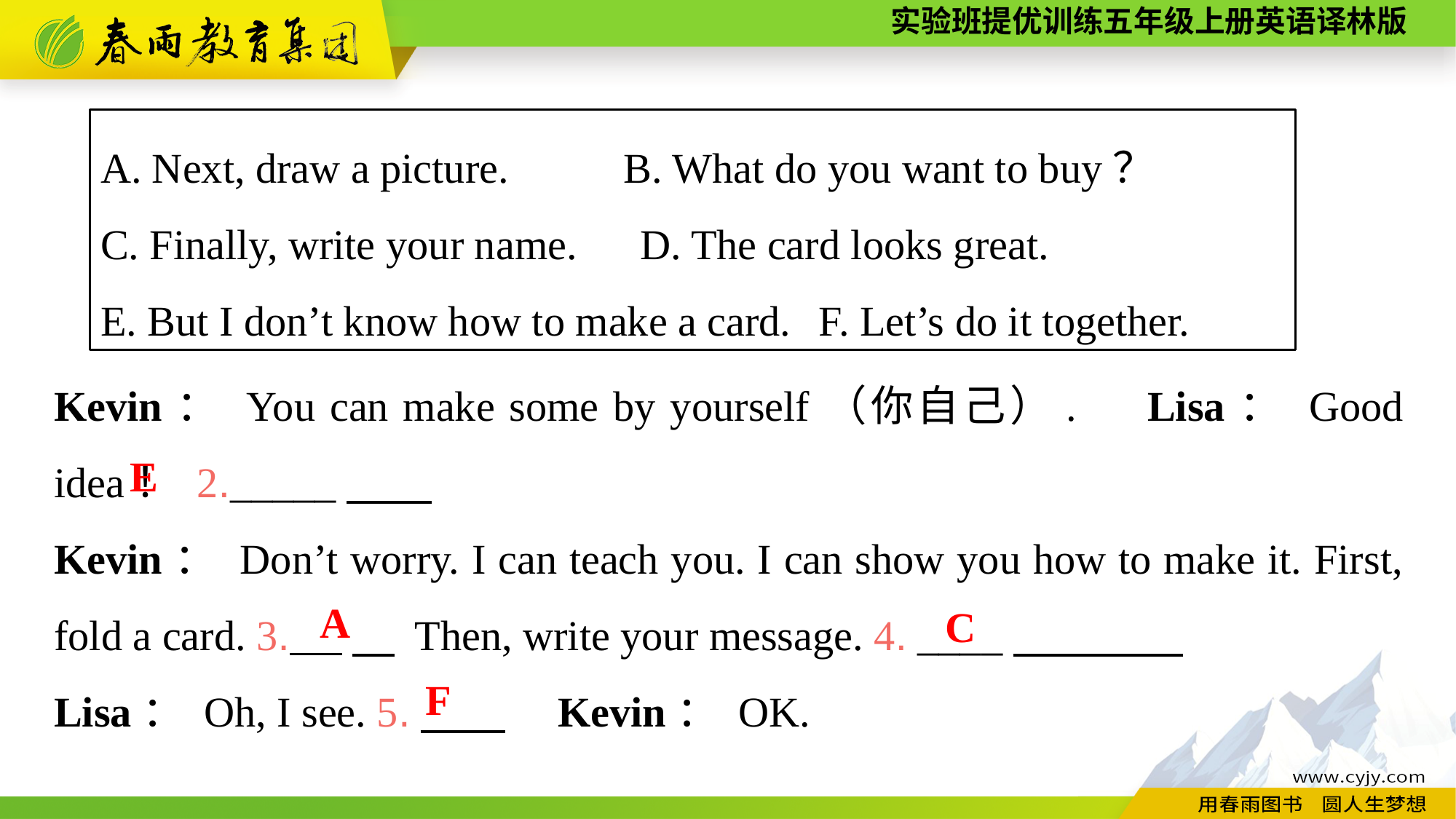

A. Next, draw a picture.　 　B. What do you want to buy？
C. Finally, write your name.　D. The card looks great.
E. But I don’t know how to make a card.      F. Let’s do it together.
Kevin： You can make some by yourself（你自己）.　Lisa： Good idea！ 2._____
Kevin： Don’t worry. I can teach you. I can show you how to make it. First, fold a card. 3.     　 Then, write your message. 4. ____
Lisa： Oh, I see. 5.　　　Kevin： OK.
E
A
C
F